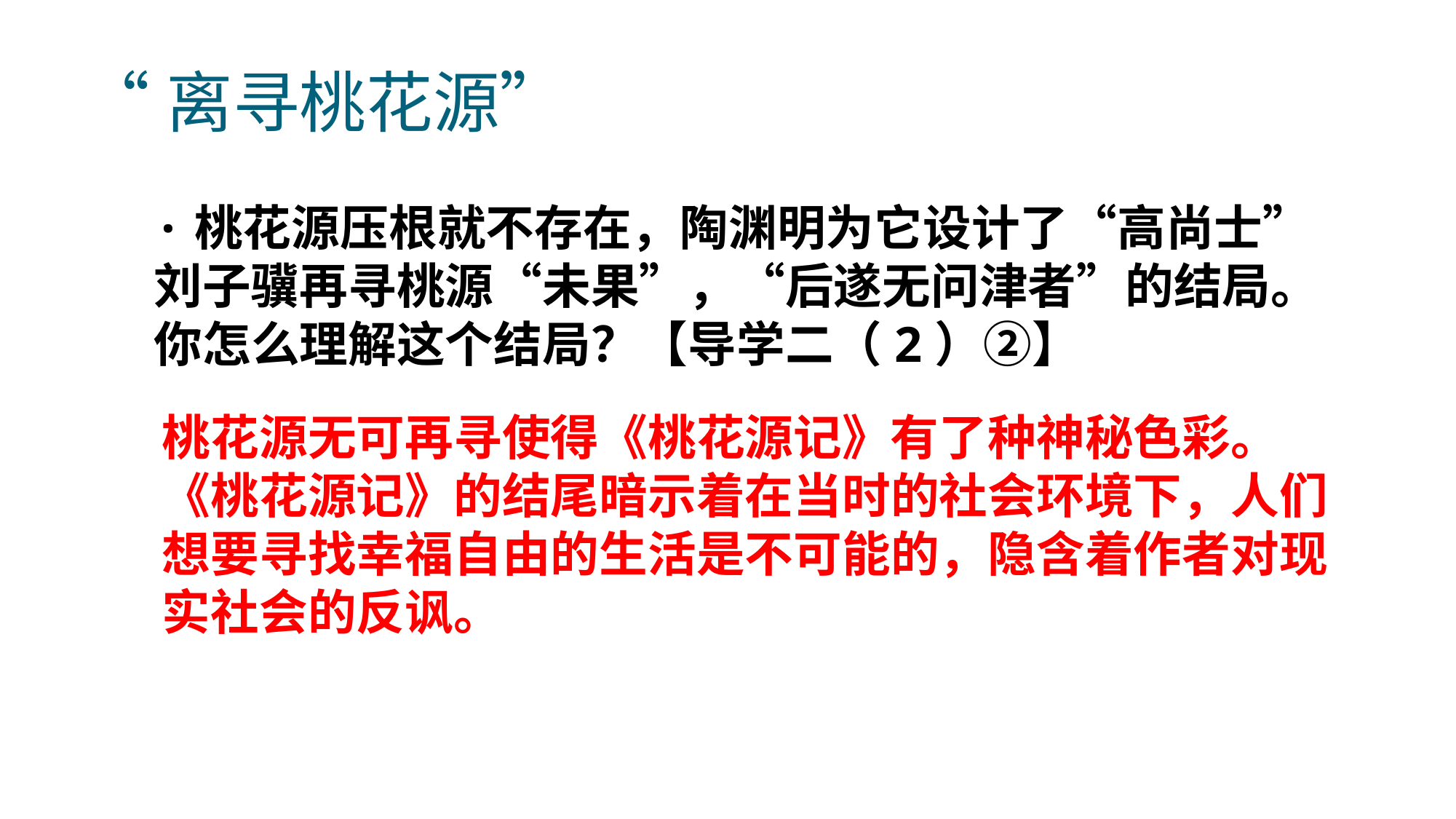

# “离寻桃花源”
·桃花源压根就不存在，陶渊明为它设计了“高尚士”刘子骥再寻桃源“未果”，“后遂无问津者”的结局。你怎么理解这个结局？【导学二（2）②】
桃花源无可再寻使得《桃花源记》有了种神秘色彩。《桃花源记》的结尾暗示着在当时的社会环境下，人们想要寻找幸福自由的生活是不可能的，隐含着作者对现实社会的反讽。